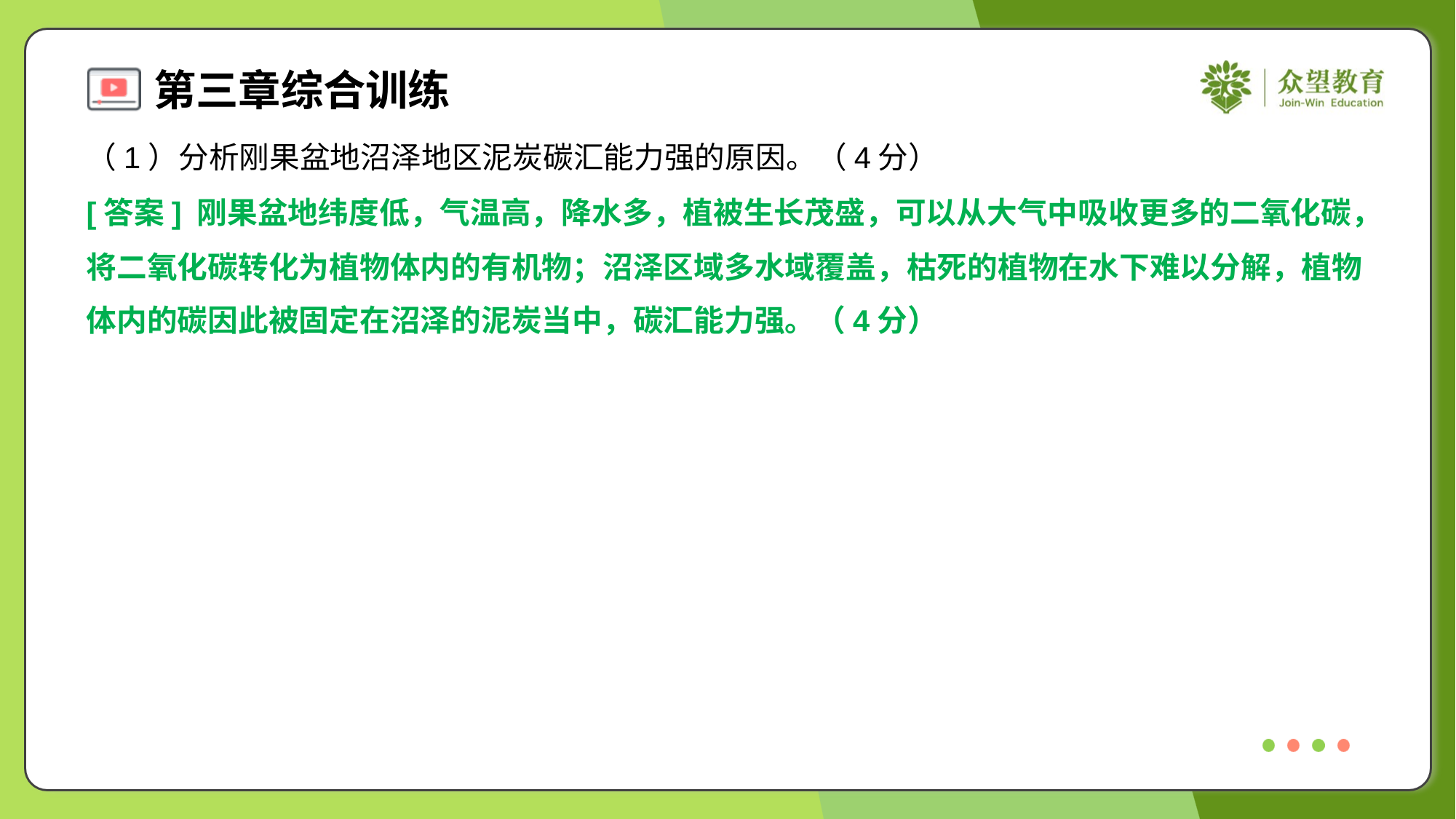

（1）分析刚果盆地沼泽地区泥炭碳汇能力强的原因。（4分）
[答案] 刚果盆地纬度低，气温高，降水多，植被生长茂盛，可以从大气中吸收更多的二氧化碳，
将二氧化碳转化为植物体内的有机物；沼泽区域多水域覆盖，枯死的植物在水下难以分解，植物
体内的碳因此被固定在沼泽的泥炭当中，碳汇能力强。（4分）